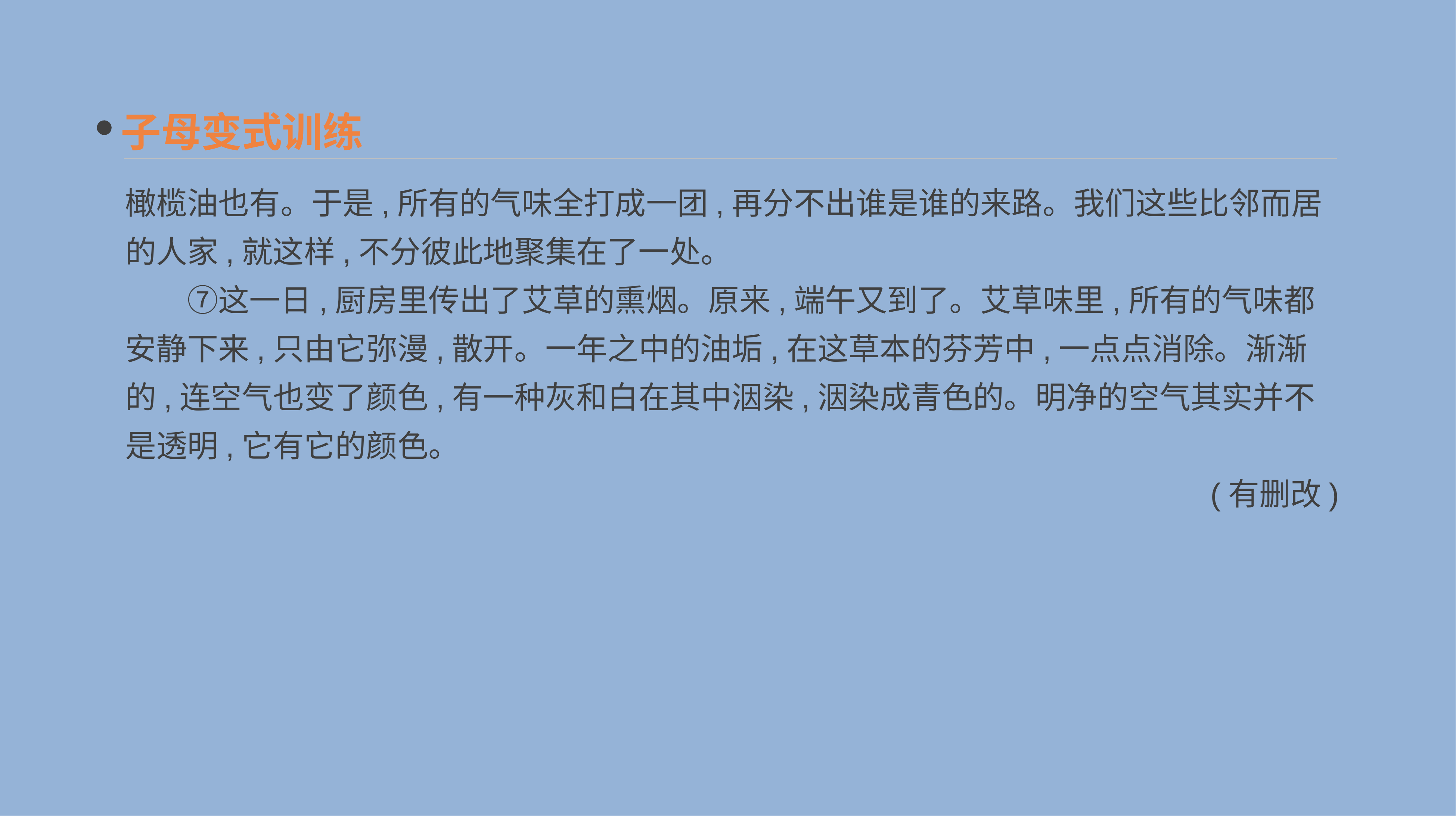

子母变式训练

橄榄油也有。于是,所有的气味全打成一团,再分不出谁是谁的来路。我们这些比邻而居的人家,就这样,不分彼此地聚集在了一处。
　　⑦这一日,厨房里传出了艾草的熏烟。原来,端午又到了。艾草味里,所有的气味都安静下来,只由它弥漫,散开。一年之中的油垢,在这草本的芬芳中,一点点消除。渐渐的,连空气也变了颜色,有一种灰和白在其中洇染,洇染成青色的。明净的空气其实并不是透明,它有它的颜色。
(有删改)